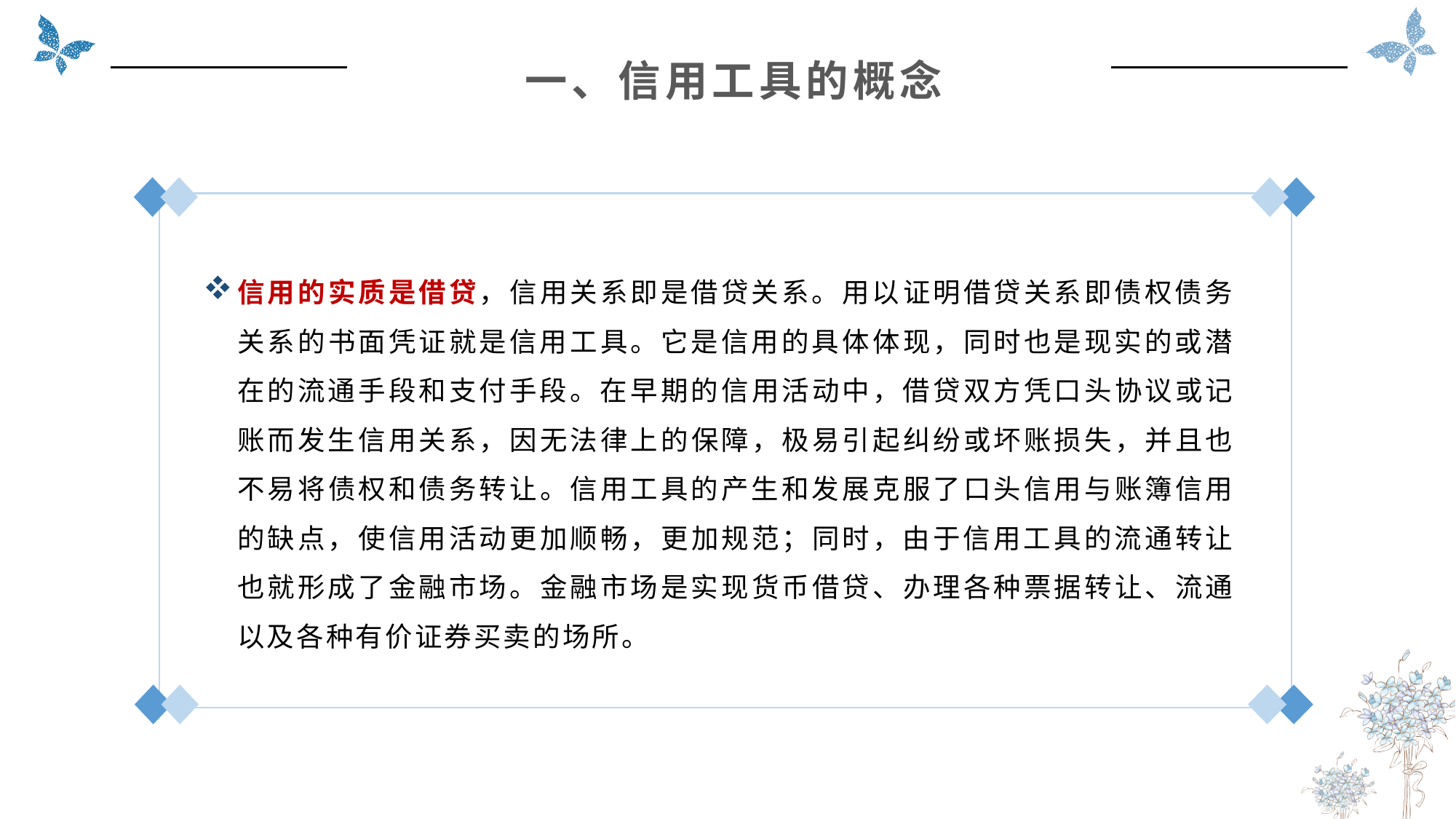

一、信用工具的概念

信用的实质是借贷，信用关系即是借贷关系。用以证明借贷关系即债权债务关系的书面凭证就是信用工具。它是信用的具体体现，同时也是现实的或潜在的流通手段和支付手段。在早期的信用活动中，借贷双方凭口头协议或记账而发生信用关系，因无法律上的保障，极易引起纠纷或坏账损失，并且也不易将债权和债务转让。信用工具的产生和发展克服了口头信用与账簿信用的缺点，使信用活动更加顺畅，更加规范；同时，由于信用工具的流通转让也就形成了金融市场。金融市场是实现货币借贷、办理各种票据转让、流通以及各种有价证券买卖的场所。